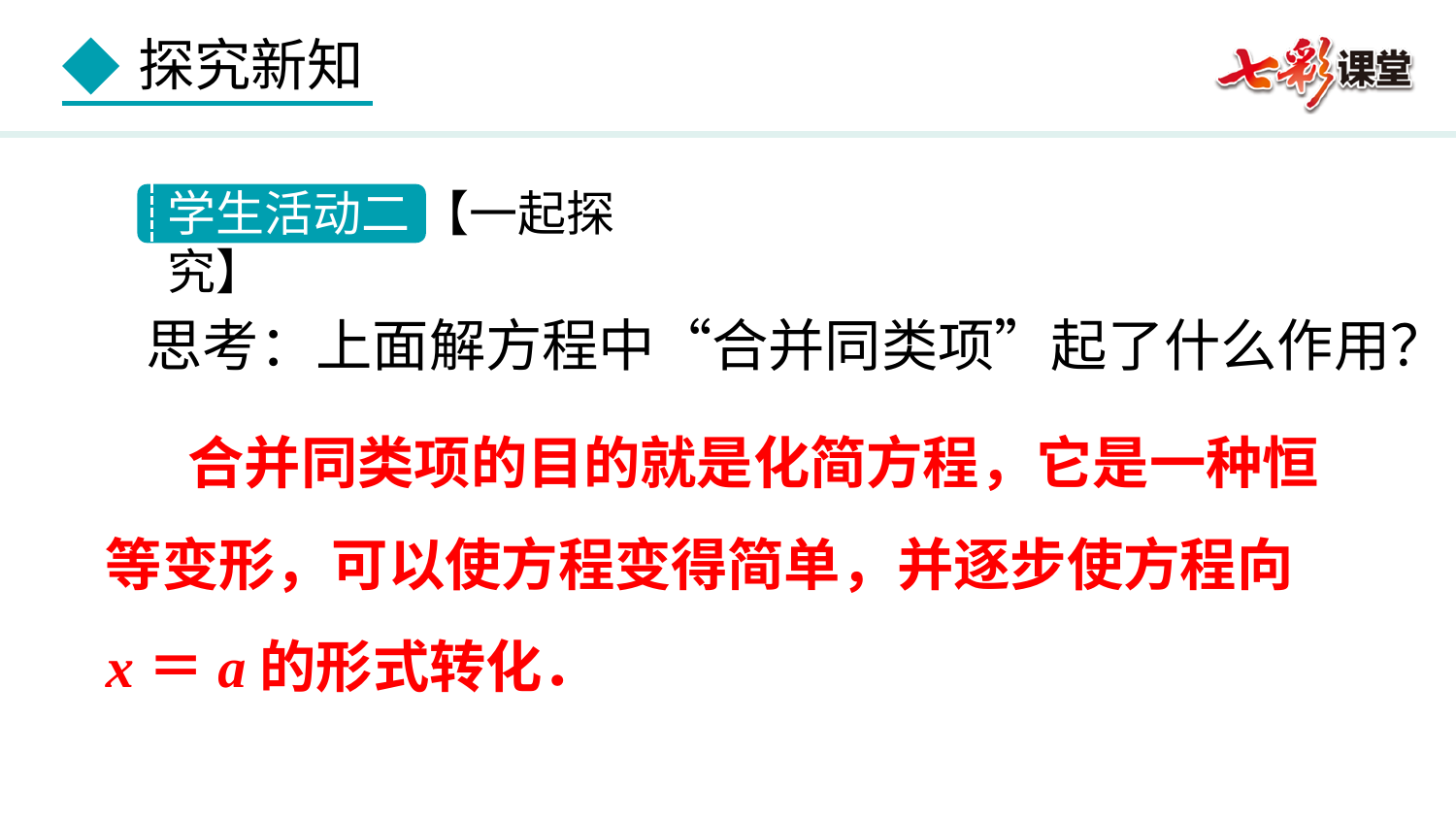

学生活动二 【一起探究】

思考：上面解方程中“合并同类项”起了什么作用？
　  合并同类项的目的就是化简方程，它是一种恒等变形，可以使方程变得简单，并逐步使方程向
x＝a的形式转化．